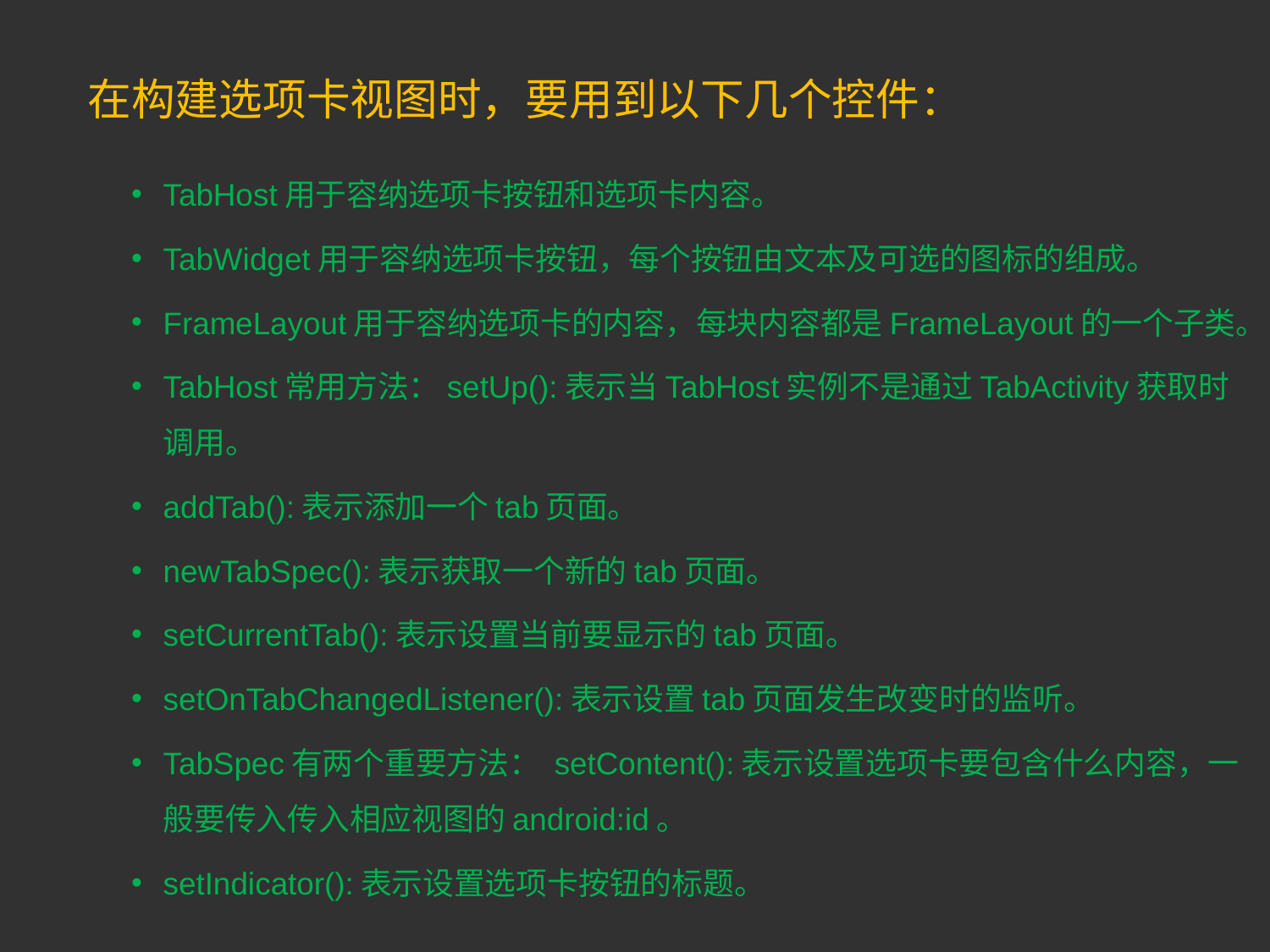

# 在构建选项卡视图时，要用到以下几个控件：
TabHost用于容纳选项卡按钮和选项卡内容。
TabWidget用于容纳选项卡按钮，每个按钮由文本及可选的图标的组成。
FrameLayout用于容纳选项卡的内容，每块内容都是FrameLayout的一个子类。
TabHost常用方法：setUp():表示当TabHost实例不是通过TabActivity获取时调用。
addTab():表示添加一个tab页面。
newTabSpec():表示获取一个新的tab页面。
setCurrentTab():表示设置当前要显示的tab页面。
setOnTabChangedListener():表示设置tab页面发生改变时的监听。
TabSpec有两个重要方法： setContent():表示设置选项卡要包含什么内容，一般要传入传入相应视图的android:id。
setIndicator():表示设置选项卡按钮的标题。